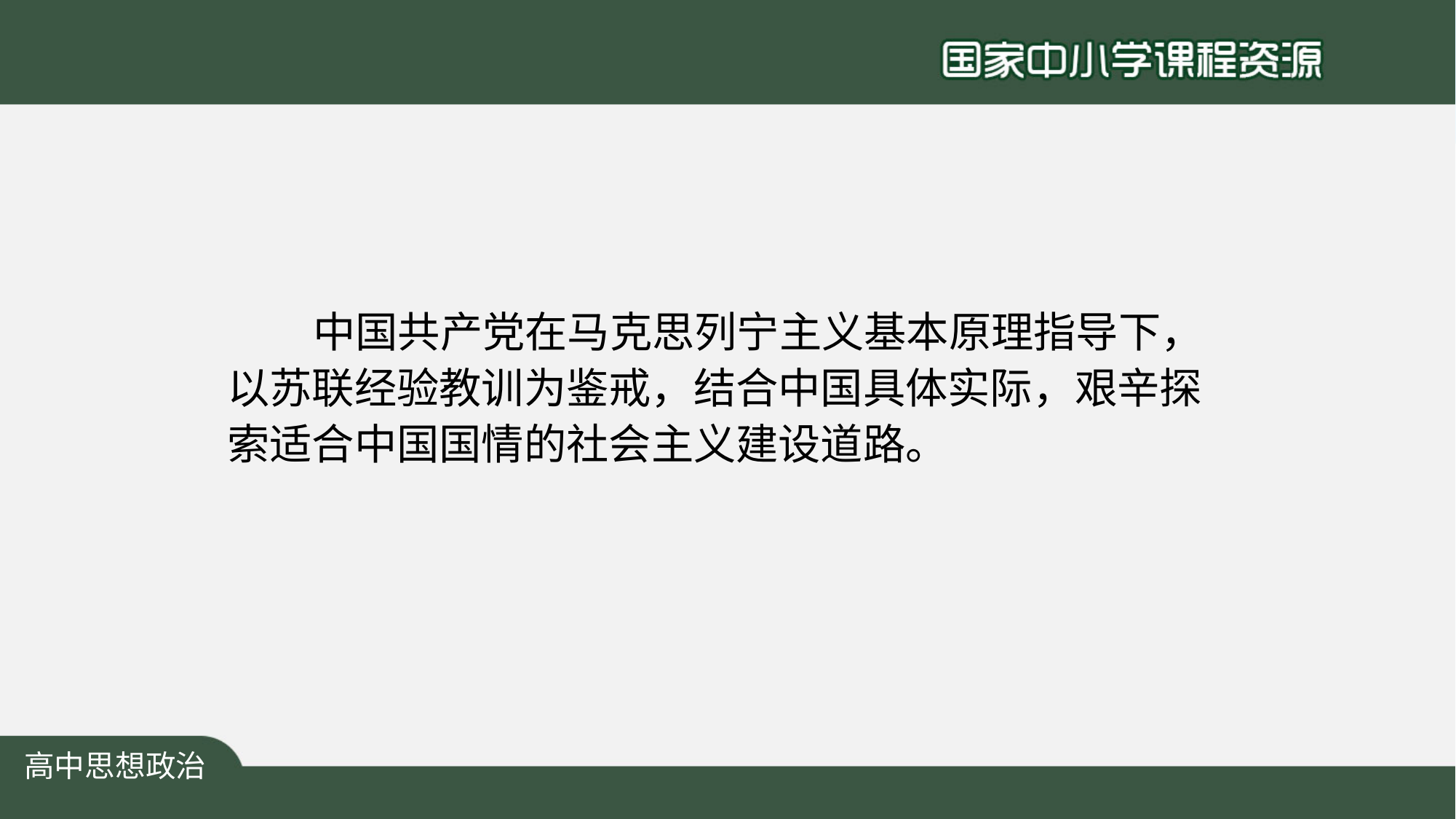

中国共产党在马克思列宁主义基本原理指导下，以苏联经验教训为鉴戒，结合中国具体实际，艰辛探索适合中国国情的社会主义建设道路。